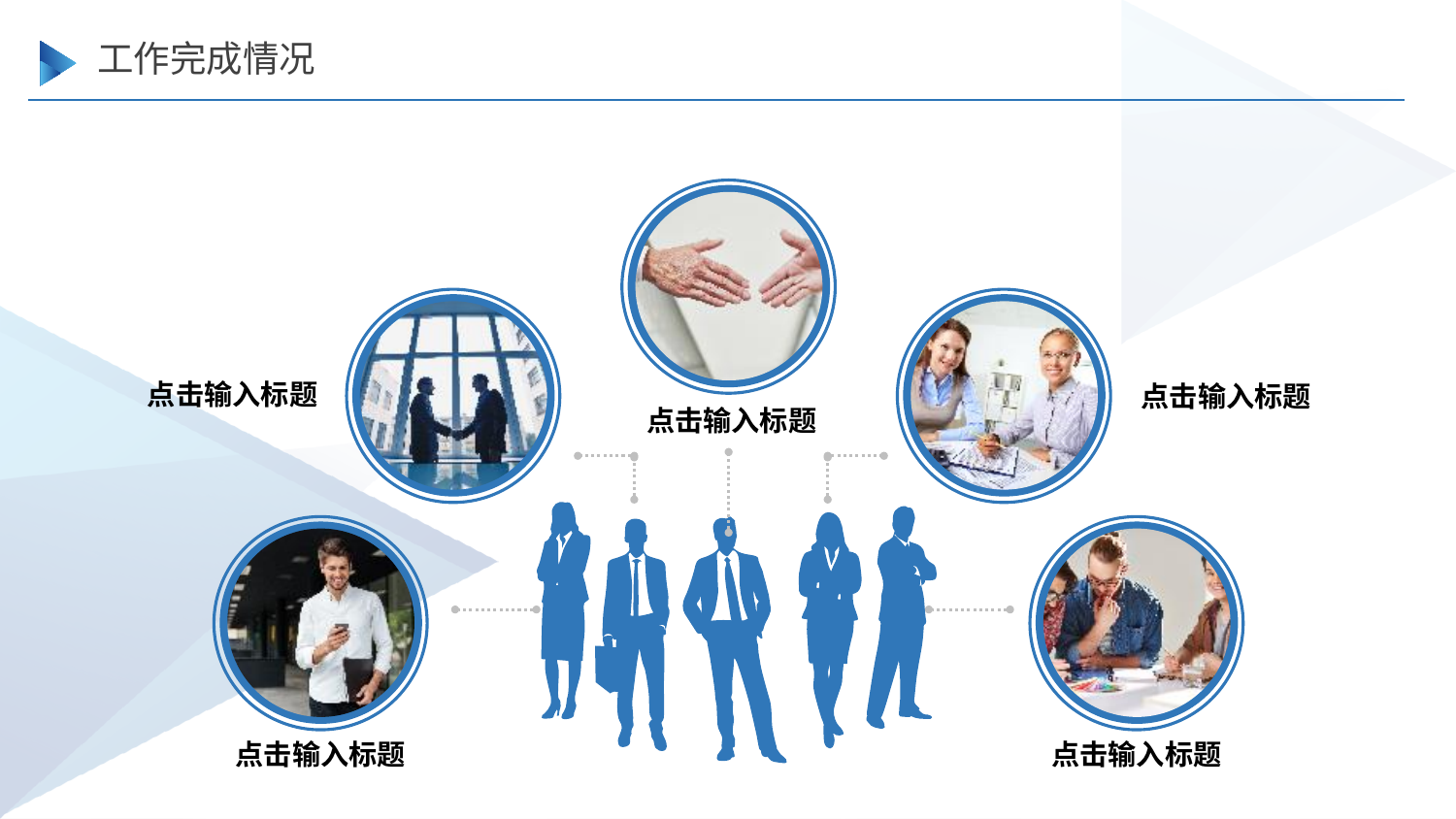

工作完成情况

点击输入标题
点击输入标题
点击输入标题

点击输入标题
点击输入标题